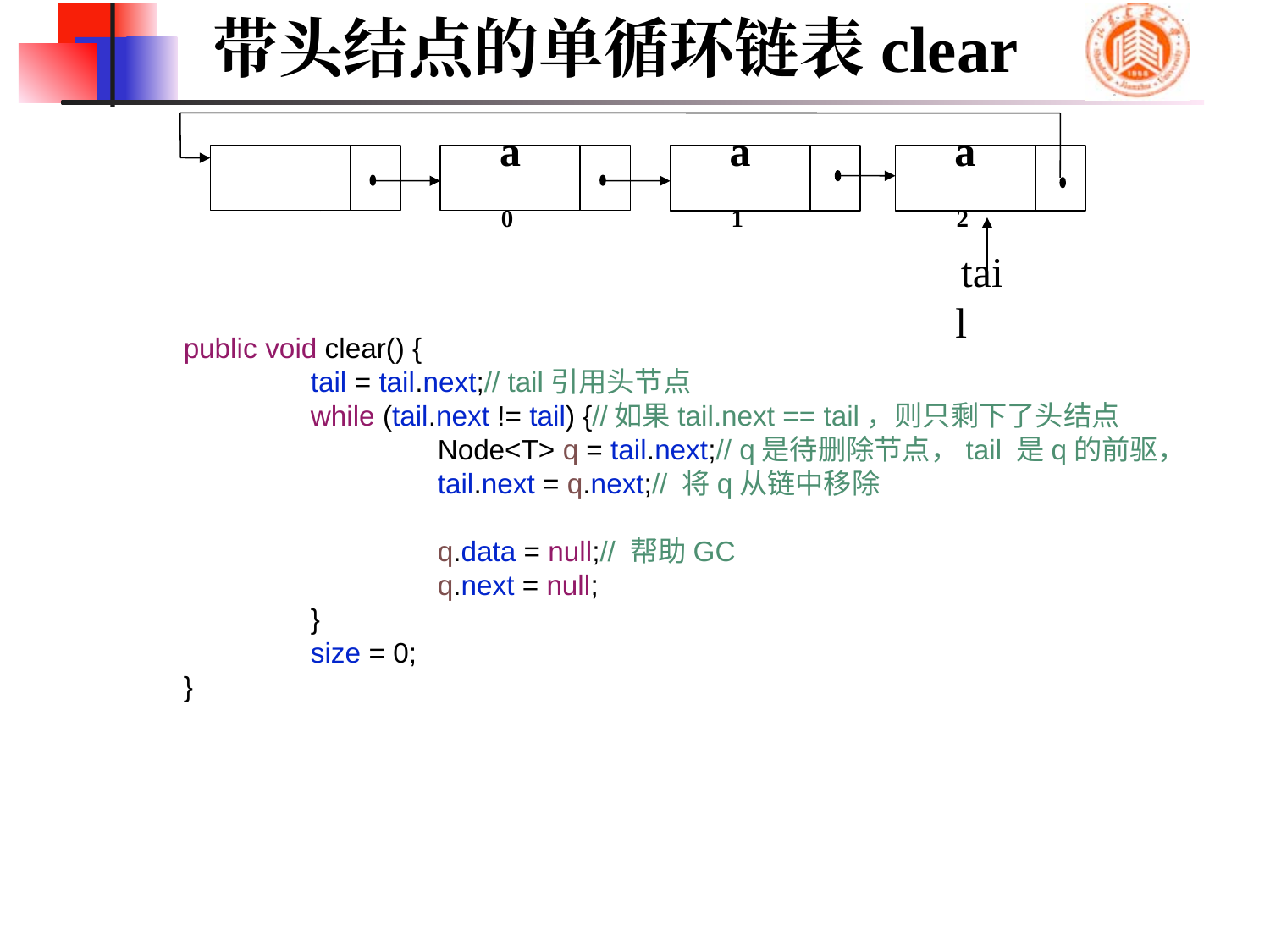

带头结点的单循环链表clear

a0

a1

a2

tail
	public void clear() {
		tail = tail.next;// tail引用头节点
		while (tail.next != tail) {//如果tail.next == tail，则只剩下了头结点
			Node<T> q = tail.next;// q是待删除节点，tail 是q的前驱，
			tail.next = q.next;// 将q从链中移除

			q.data = null;// 帮助GC
			q.next = null;
		}
		size = 0;
	}